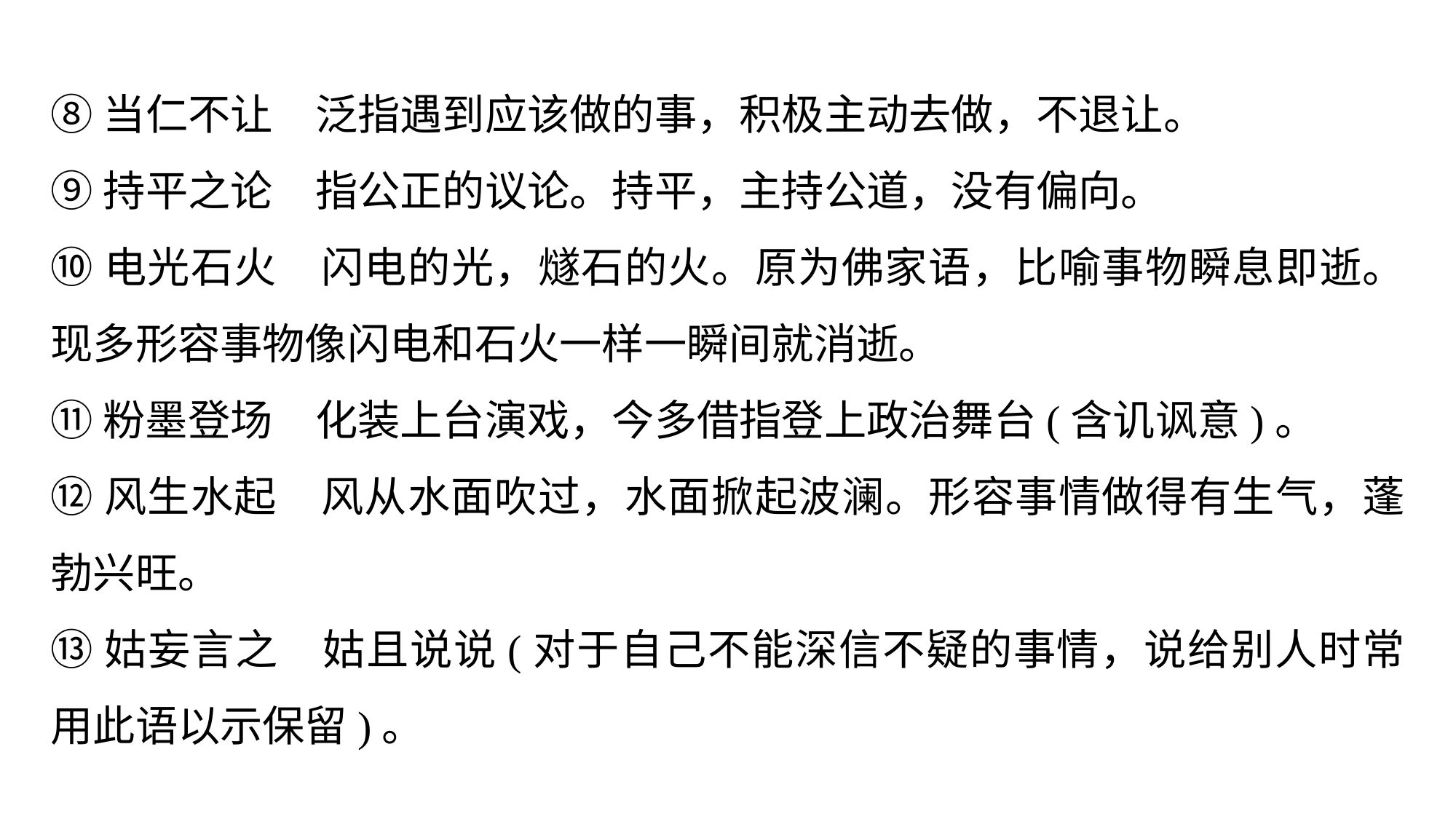

⑧当仁不让　泛指遇到应该做的事，积极主动去做，不退让。
⑨持平之论　指公正的议论。持平，主持公道，没有偏向。
⑩电光石火　闪电的光，燧石的火。原为佛家语，比喻事物瞬息即逝。现多形容事物像闪电和石火一样一瞬间就消逝。
⑪粉墨登场　化装上台演戏，今多借指登上政治舞台(含讥讽意)。
⑫风生水起　风从水面吹过，水面掀起波澜。形容事情做得有生气，蓬勃兴旺。
⑬姑妄言之　姑且说说(对于自己不能深信不疑的事情，说给别人时常用此语以示保留)。